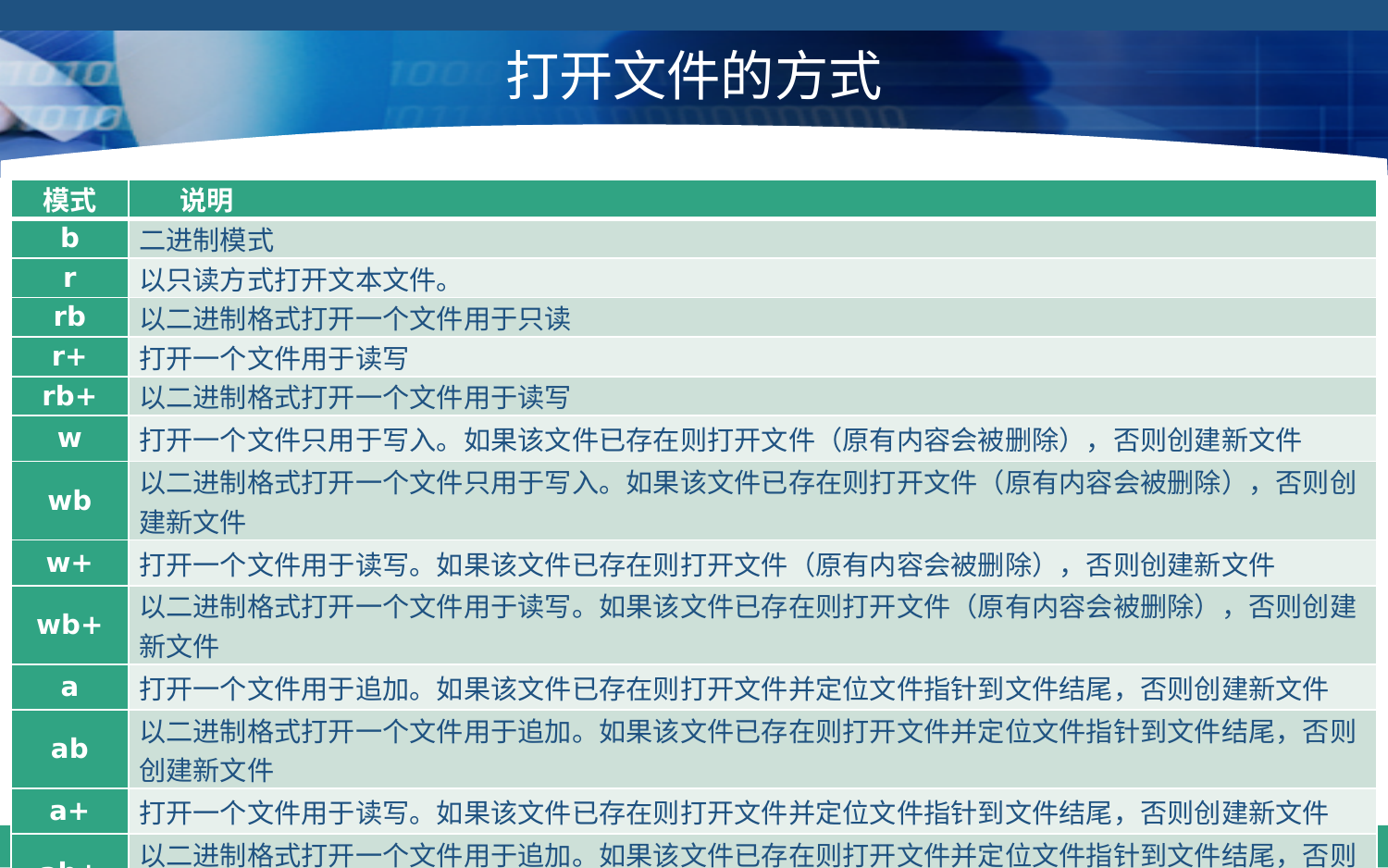

# 打开文件的方式
| 模式 | 说明 |
| --- | --- |
| b | 二进制模式 |
| r | 以只读方式打开文本文件。 |
| rb | 以二进制格式打开一个文件用于只读 |
| r+ | 打开一个文件用于读写 |
| rb+ | 以二进制格式打开一个文件用于读写 |
| w | 打开一个文件只用于写入。如果该文件已存在则打开文件（原有内容会被删除），否则创建新文件 |
| wb | 以二进制格式打开一个文件只用于写入。如果该文件已存在则打开文件（原有内容会被删除），否则创建新文件 |
| w+ | 打开一个文件用于读写。如果该文件已存在则打开文件（原有内容会被删除），否则创建新文件 |
| wb+ | 以二进制格式打开一个文件用于读写。如果该文件已存在则打开文件（原有内容会被删除），否则创建新文件 |
| a | 打开一个文件用于追加。如果该文件已存在则打开文件并定位文件指针到文件结尾，否则创建新文件 |
| ab | 以二进制格式打开一个文件用于追加。如果该文件已存在则打开文件并定位文件指针到文件结尾，否则创建新文件 |
| a+ | 打开一个文件用于读写。如果该文件已存在则打开文件并定位文件指针到文件结尾，否则创建新文件 |
| ab+ | 以二进制格式打开一个文件用于追加。如果该文件已存在则打开文件并定位文件指针到文件结尾，否则创建新文件 |